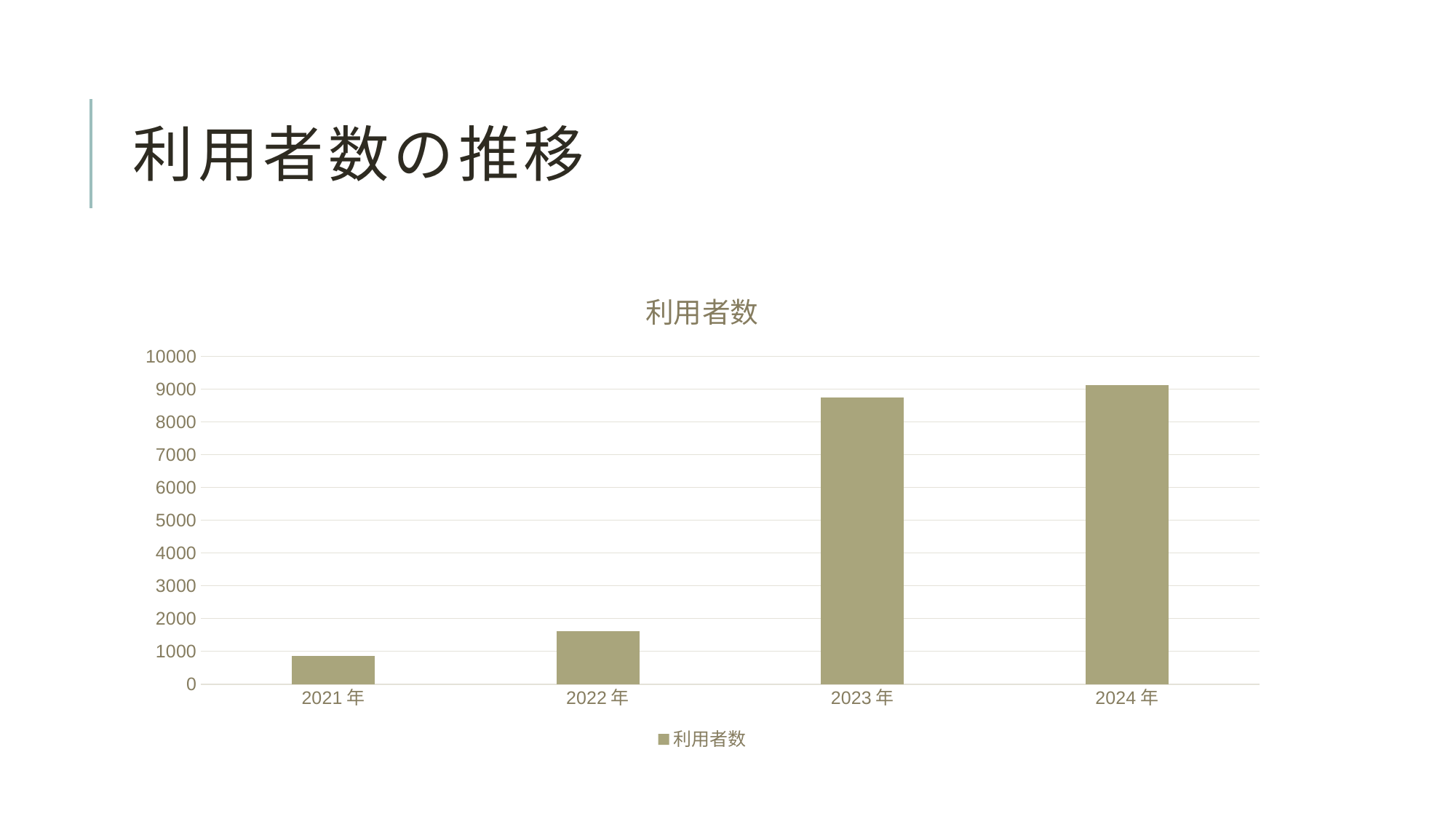

# 利用者数の推移

### Chart:

| Category | 利用者数 |
|---|---|
| 2021年 | 863.0 |
| 2022年 | 1612.0 |
| 2023年 | 8750.0 |
| 2024年 | 9128.0 |